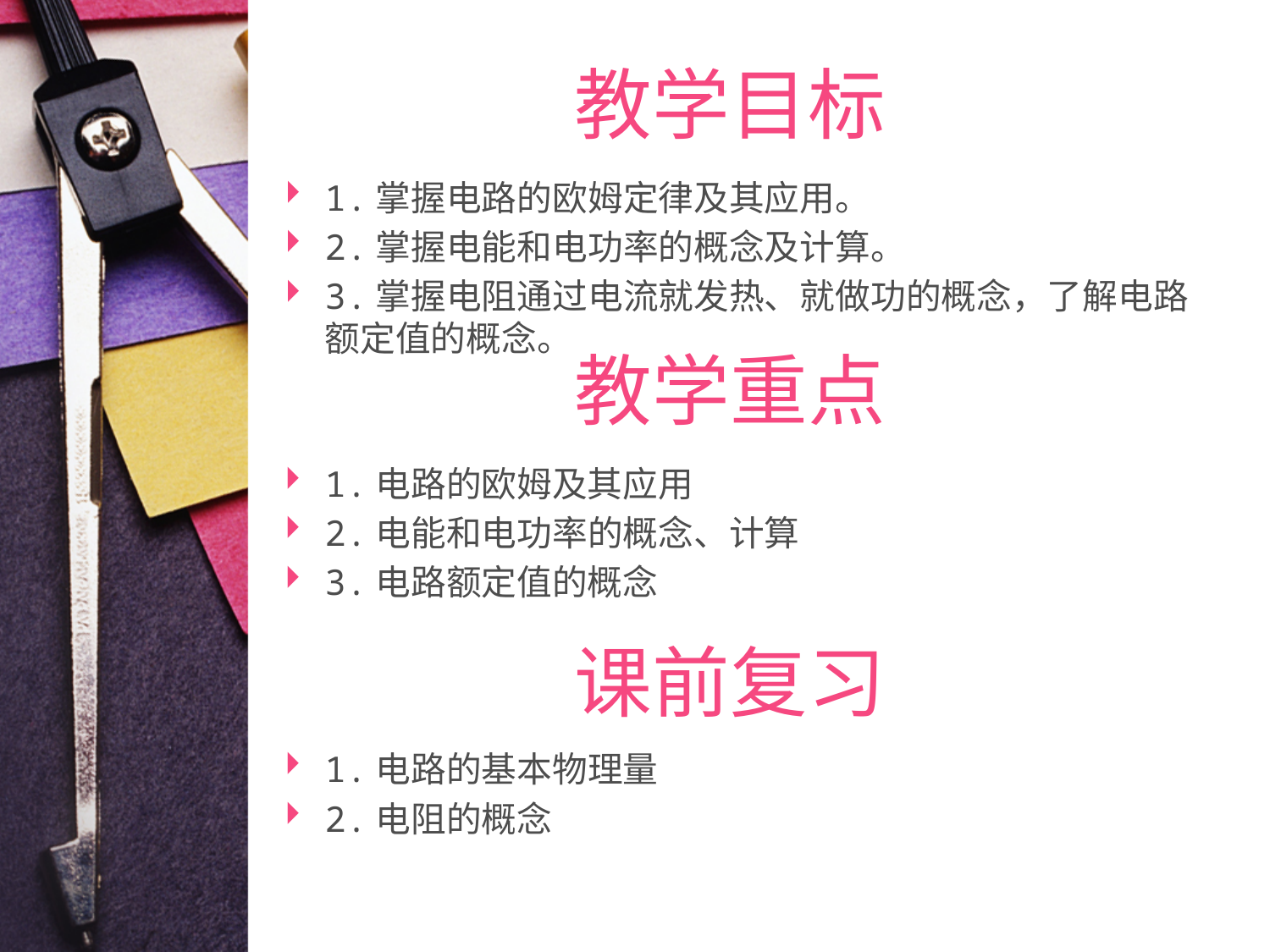

# 教学目标
1.掌握电路的欧姆定律及其应用。
2.掌握电能和电功率的概念及计算。
3.掌握电阻通过电流就发热、就做功的概念，了解电路额定值的概念。
教学重点
1.电路的欧姆及其应用
2.电能和电功率的概念、计算
3.电路额定值的概念
课前复习
1.电路的基本物理量
2.电阻的概念